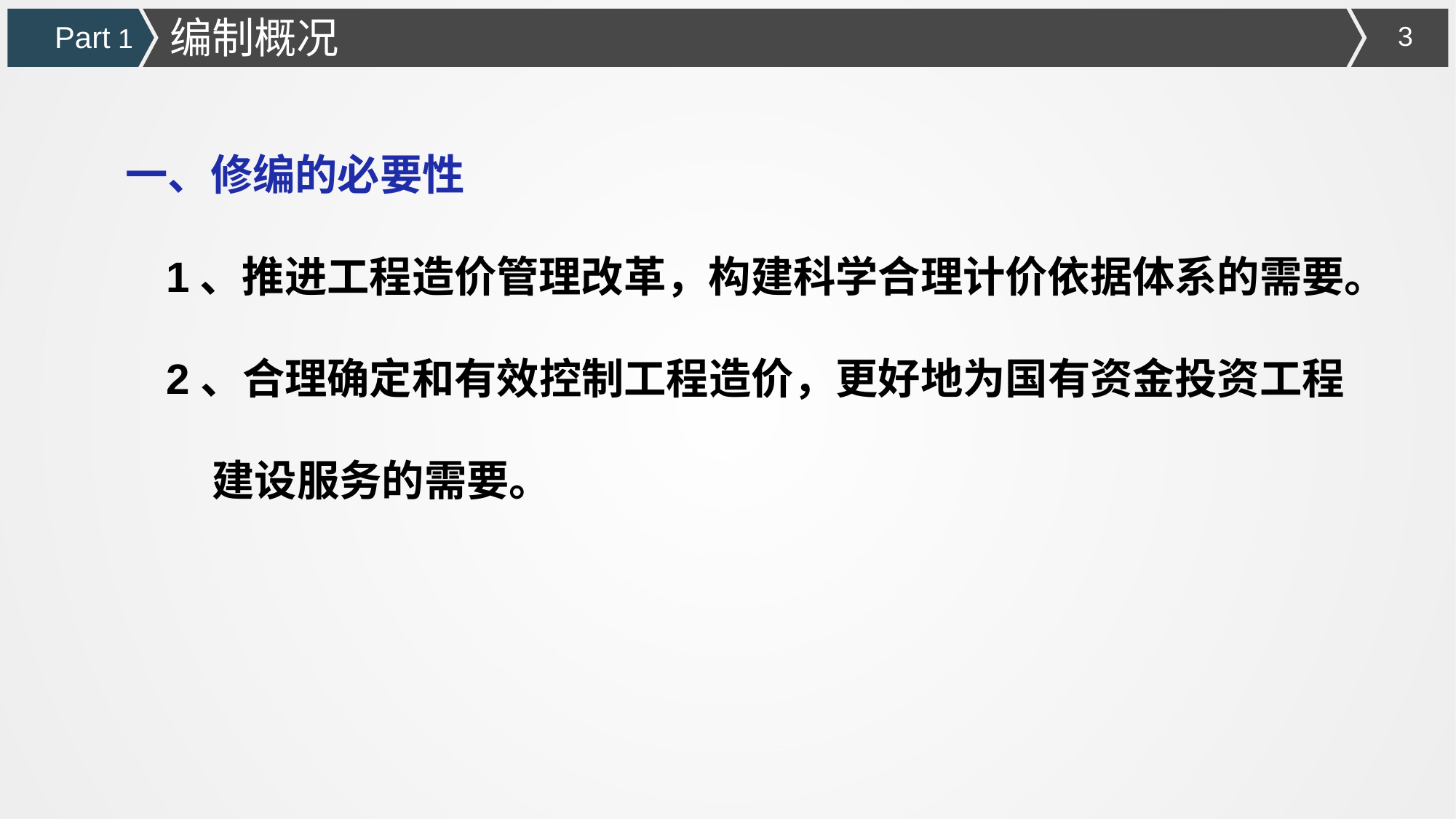

编制概况
Part 1
       一、修编的必要性
          1、推进工程造价管理改革，构建科学合理计价依据体系的需要。
          2、合理确定和有效控制工程造价，更好地为国有资金投资工程
                建设服务的需要。